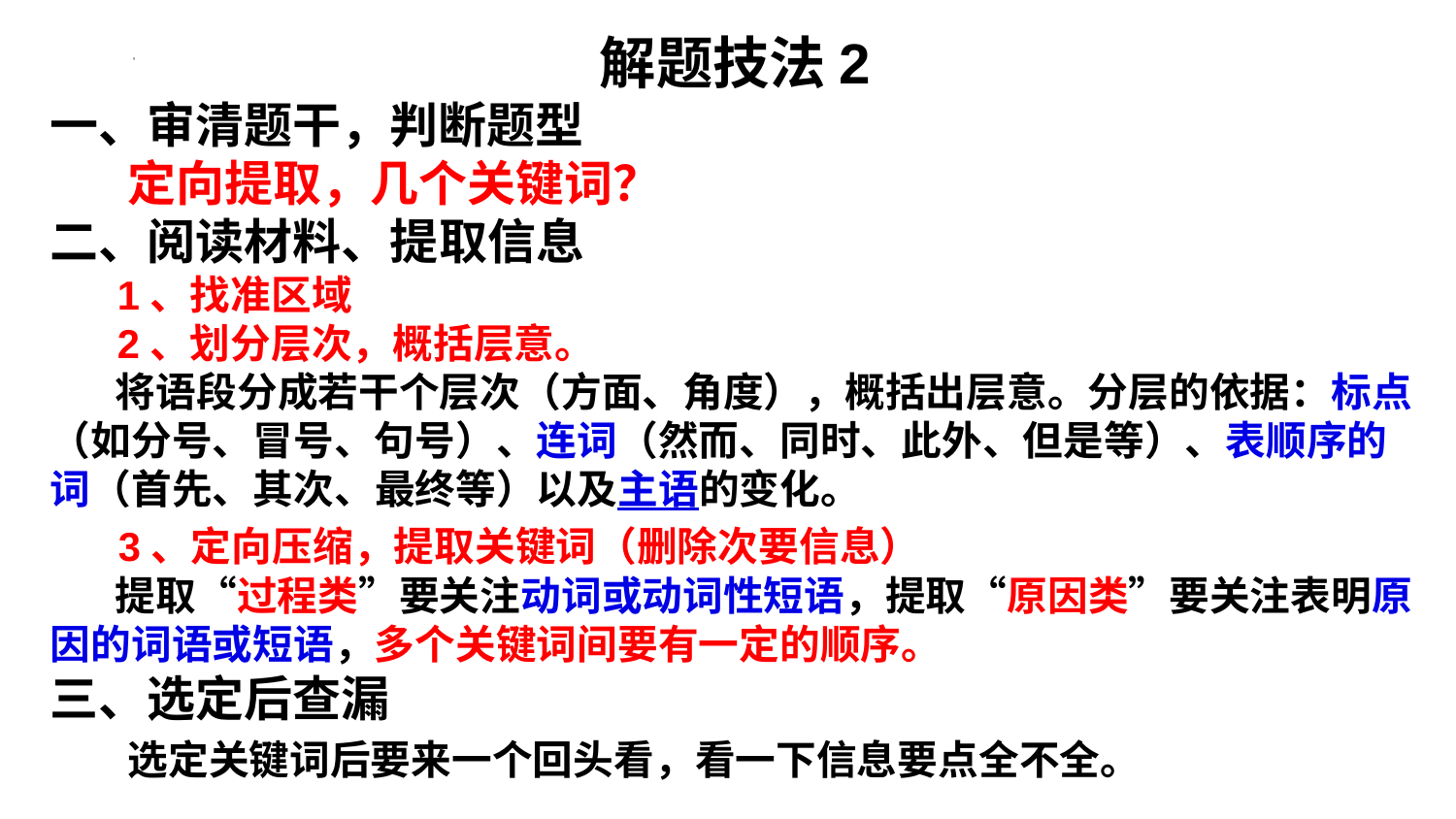

解题技法2
一、审清题干，判断题型
      定向提取，几个关键词？
二、阅读材料、提取信息
      1、找准区域
      2、划分层次，概括层意。
      将语段分成若干个层次（方面、角度），概括出层意。分层的依据：标点（如分号、冒号、句号）、连词（然而、同时、此外、但是等）、表顺序的词（首先、其次、最终等）以及主语的变化。
     3、定向压缩，提取关键词（删除次要信息）
      提取“过程类”要关注动词或动词性短语，提取“原因类”要关注表明原因的词语或短语，多个关键词间要有一定的顺序。
三、选定后查漏
      选定关键词后要来一个回头看，看一下信息要点全不全。